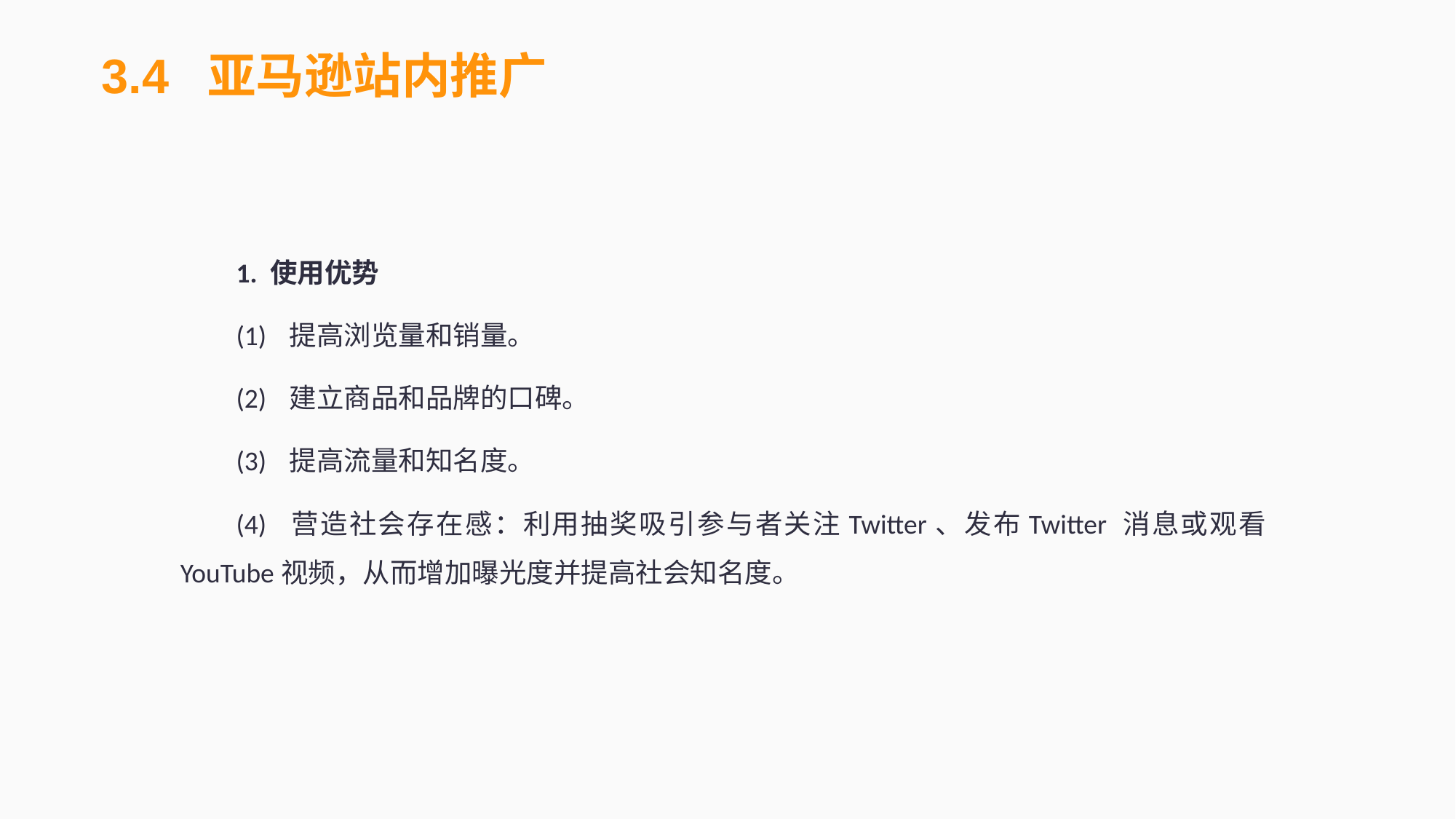

3.4  亚马逊站内推广
1. 使用优势
(1)	提高浏览量和销量。
(2)	建立商品和品牌的口碑。
(3)	提高流量和知名度。
(4)	营造社会存在感：利用抽奖吸引参与者关注Twitter、发布Twitter 消息或观看YouTube视频，从而增加曝光度并提高社会知名度。